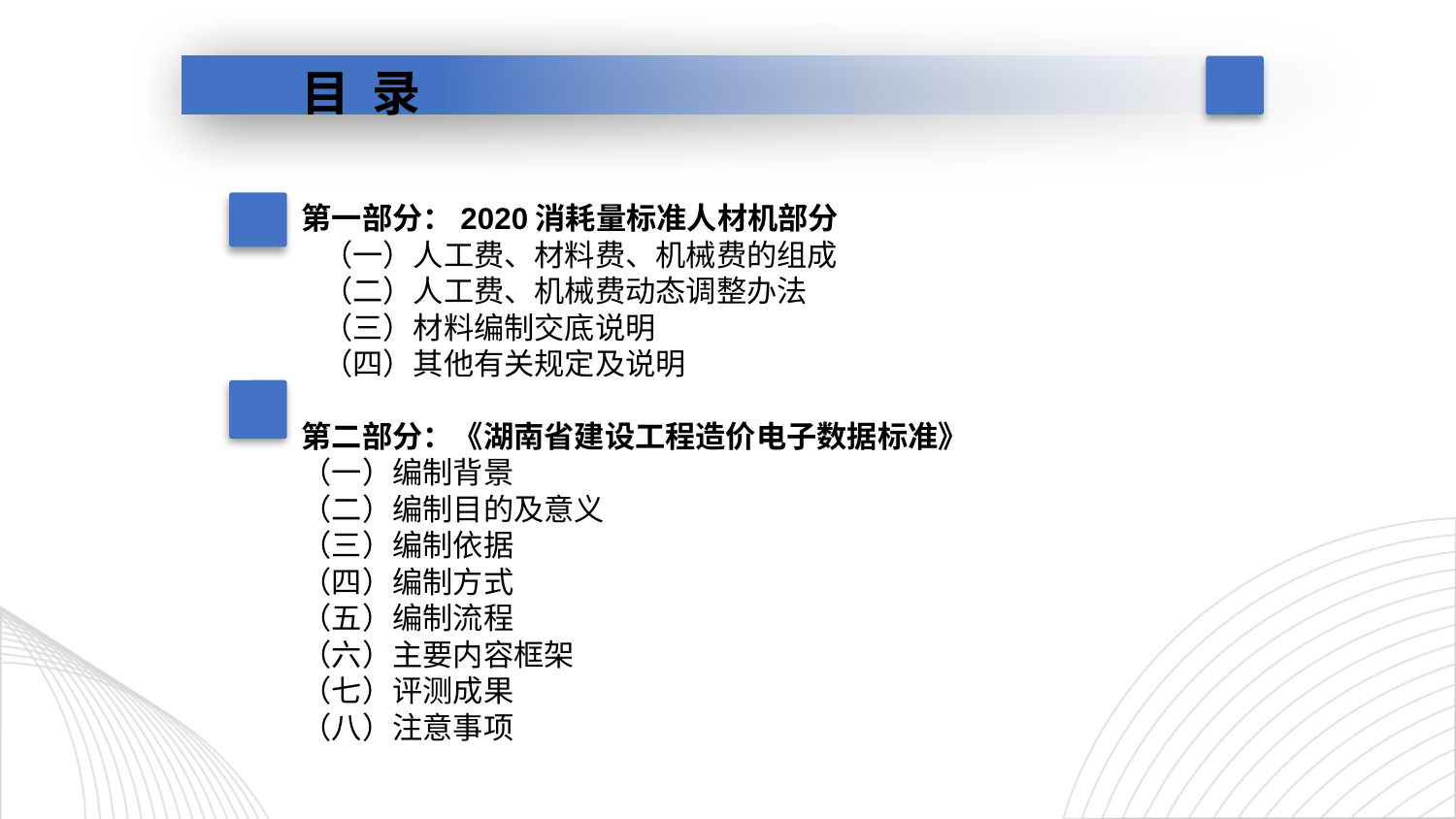

目  录

第一部分：2020消耗量标准人材机部分
  （一）人工费、材料费、机械费的组成
  （二）人工费、机械费动态调整办法
  （三）材料编制交底说明
  （四）其他有关规定及说明

第二部分：《湖南省建设工程造价电子数据标准》
（一）编制背景
（二）编制目的及意义
（三）编制依据
（四）编制方式
（五）编制流程
（六）主要内容框架
（七）评测成果
（八）注意事项